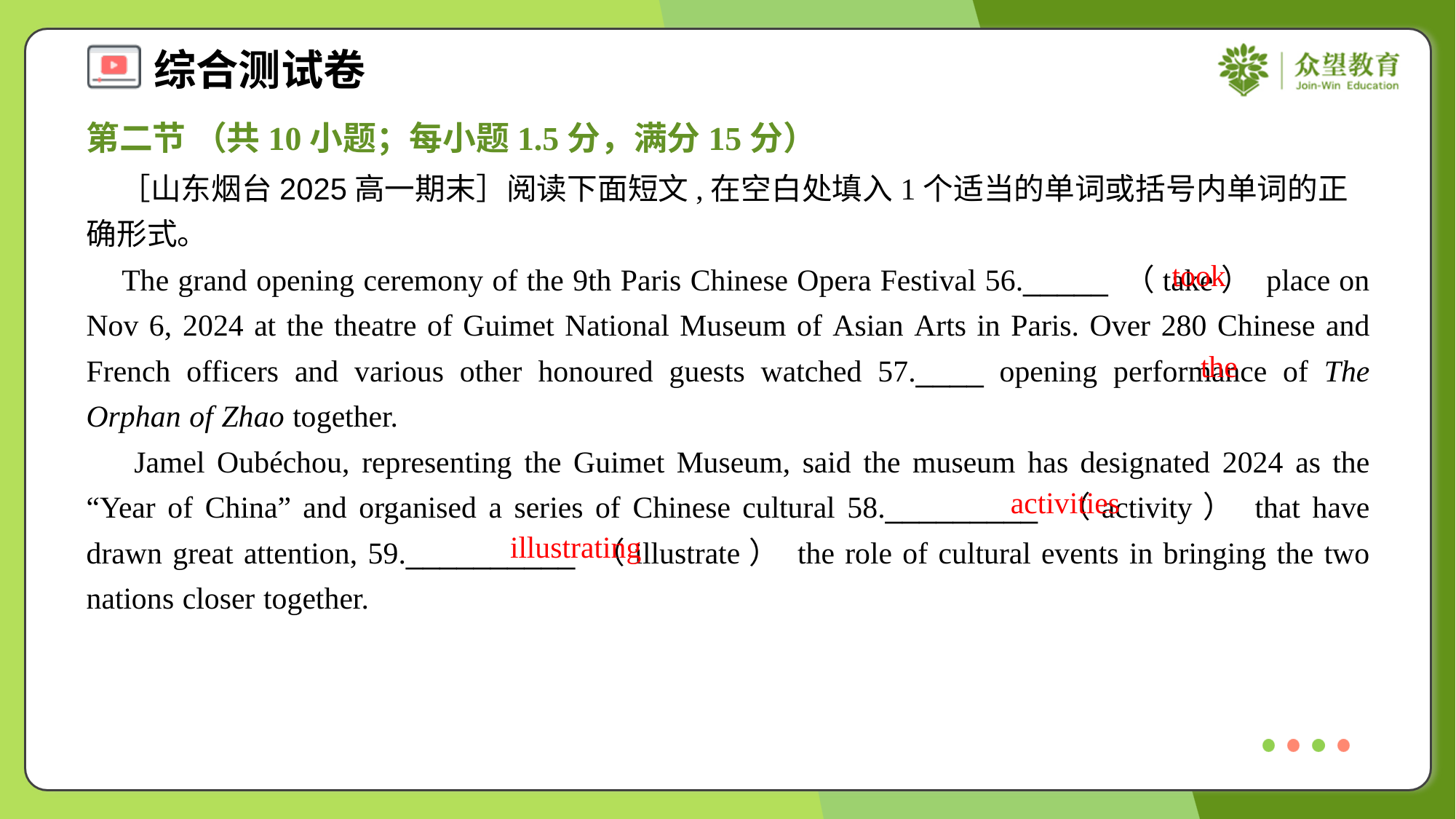

第二节 （共10小题；每小题1.5分，满分15分）
    ［山东烟台2025高一期末］阅读下面短文,在空白处填入1个适当的单词或括号内单词的正确形式。
    The grand opening ceremony of the 9th Paris Chinese Opera Festival 56._____ （take） place on Nov 6, 2024 at the theatre of Guimet National Museum of Asian Arts in Paris. Over 280 Chinese and French officers and various other honoured guests watched 57.____ opening performance of The Orphan of Zhao together.
    Jamel Oubéchou, representing the Guimet Museum, said the museum has designated 2024 as the “Year of China” and organised a series of Chinese cultural 58._________ （activity） that have drawn great attention, 59.__________ （illustrate） the role of cultural events in bringing the two nations closer together.
took
the
activities
illustrating